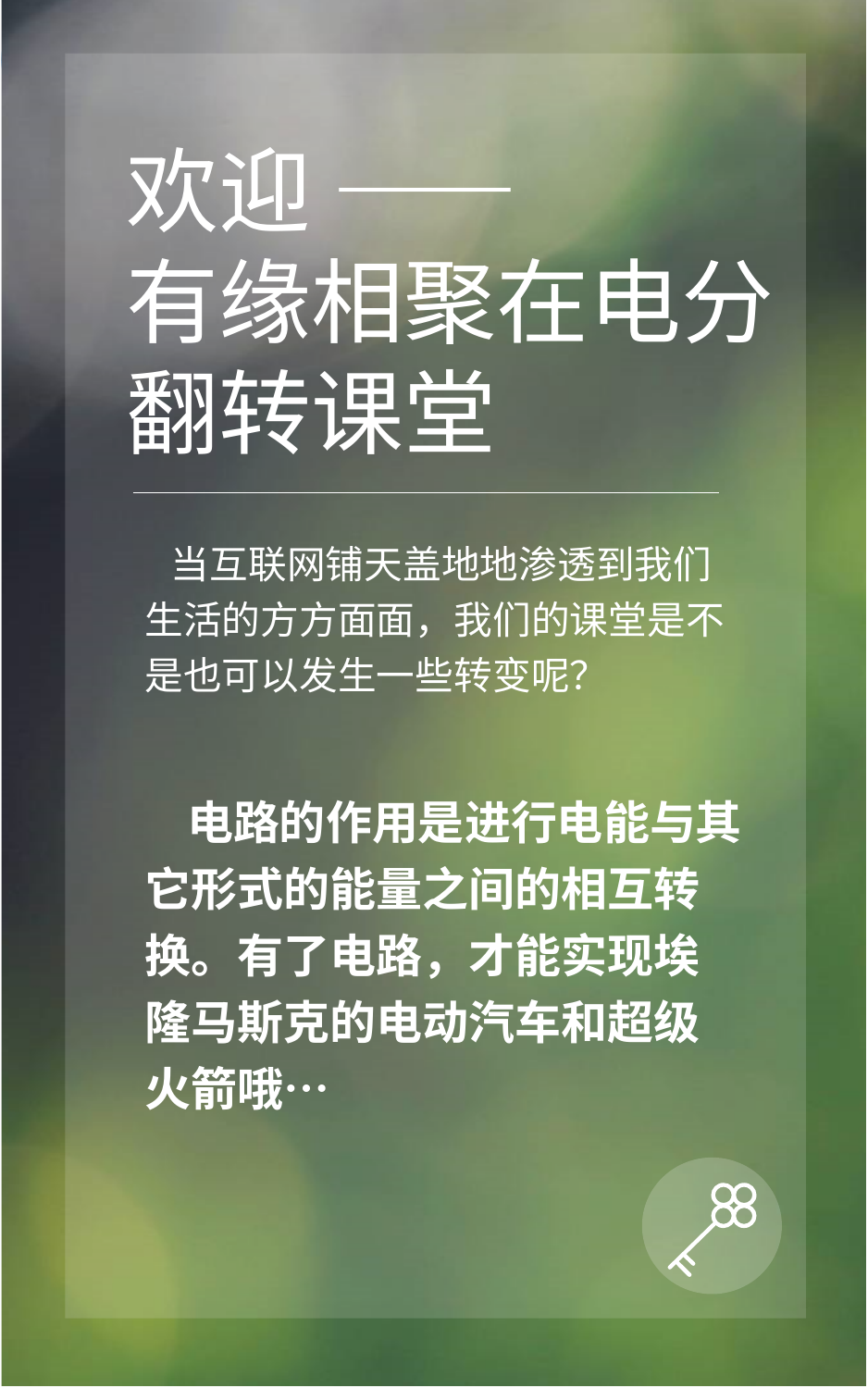

欢迎 ——
有缘相聚在电分
翻转课堂
  当互联网铺天盖地地渗透到我们生活的方方面面，我们的课堂是不是也可以发生一些转变呢？
   电路的作用是进行电能与其它形式的能量之间的相互转换。有了电路，才能实现埃隆马斯克的电动汽车和超级火箭哦…